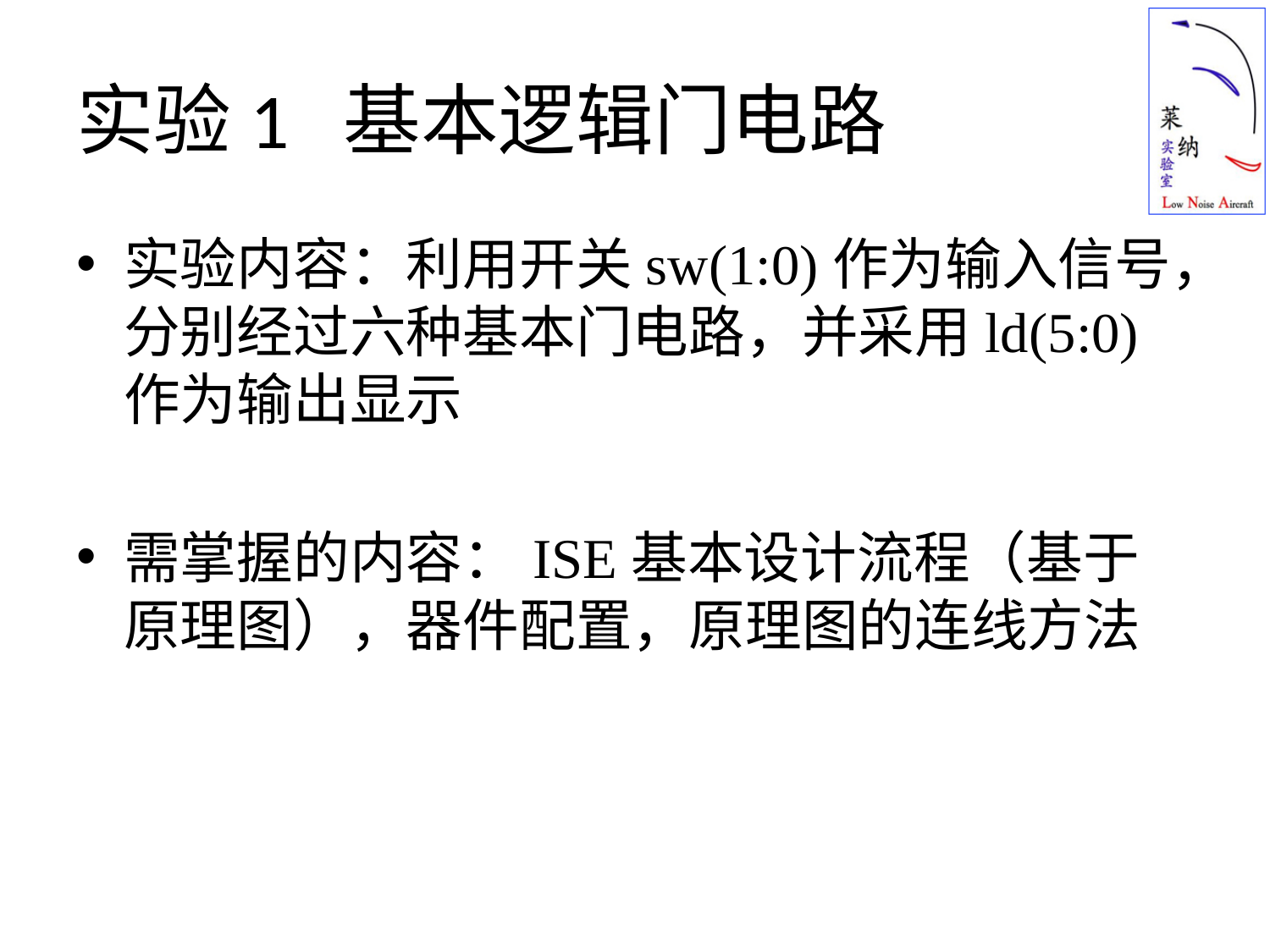

# 实验1  基本逻辑门电路
实验内容：利用开关sw(1:0)作为输入信号，分别经过六种基本门电路，并采用ld(5:0)作为输出显示

需掌握的内容：ISE基本设计流程（基于原理图），器件配置，原理图的连线方法